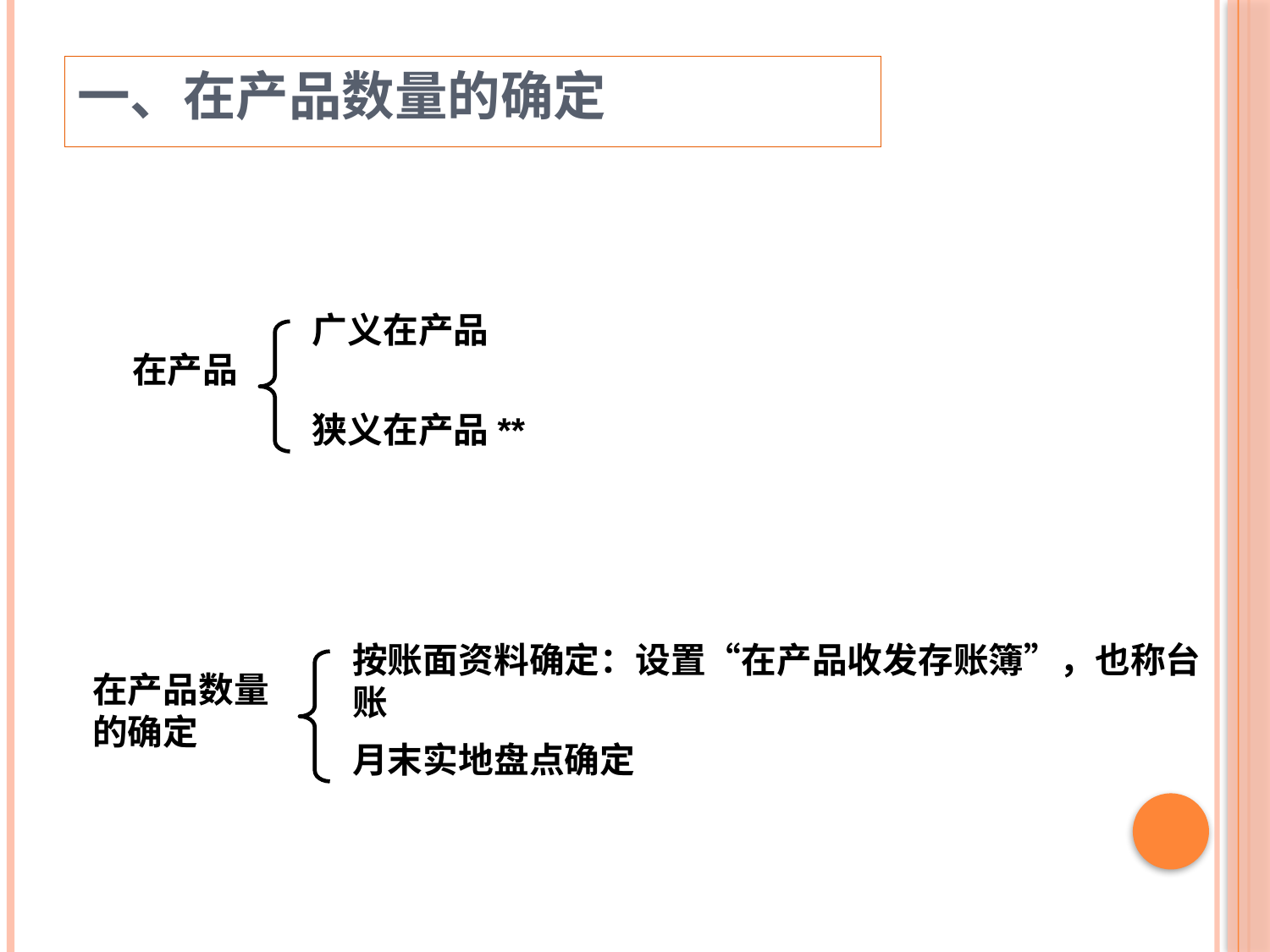

一、在产品数量的确定
广义在产品

在产品
狭义在产品**
按账面资料确定：设置“在产品收发存账簿”，也称台账

在产品数量的确定
月末实地盘点确定